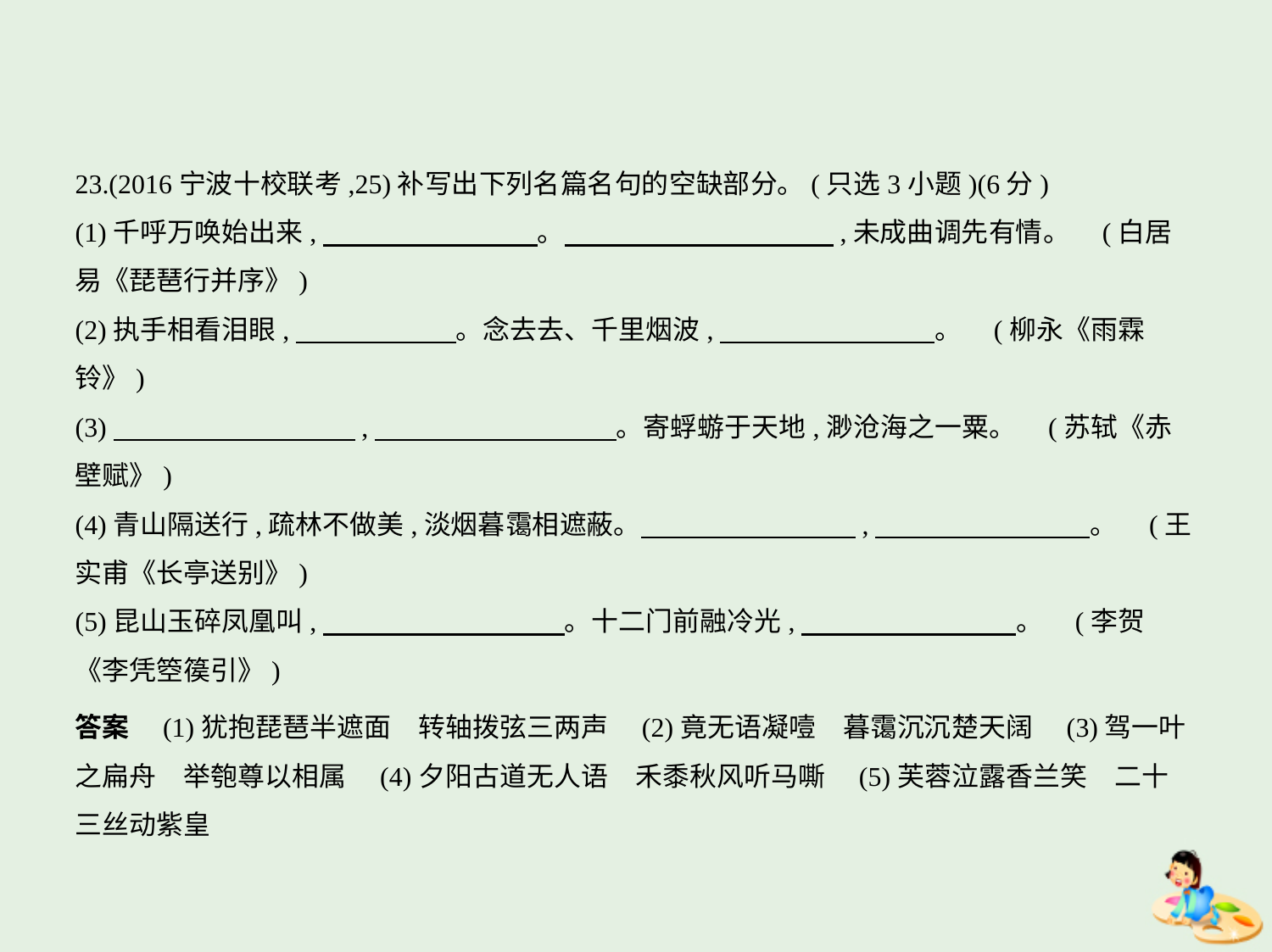

23.(2016宁波十校联考,25)补写出下列名篇名句的空缺部分。(只选3小题)(6分)
(1)千呼万唤始出来,　　　　　　　    。　　　　　　　　　    ,未成曲调先有情。 (白居
易《琵琶行并序》)
(2)执手相看泪眼,　　　　　    。念去去、千里烟波,　　　　　　　    。 (柳永《雨霖
铃》)
(3)　　　　　　　　    ,　　　　　　　　    。寄蜉蝣于天地,渺沧海之一粟。 (苏轼《赤
壁赋》)
(4)青山隔送行,疏林不做美,淡烟暮霭相遮蔽。　　　　　　　    ,　　　　　　　    。 (王
实甫《长亭送别》)
(5)昆山玉碎凤凰叫,　　　　　　　　    。十二门前融冷光,　　　　　　　    。 (李贺
《李凭箜篌引》)
答案　(1)犹抱琵琶半遮面　转轴拨弦三两声　(2)竟无语凝噎　暮霭沉沉楚天阔　(3)驾一叶
之扁舟　举匏尊以相属　(4)夕阳古道无人语　禾黍秋风听马嘶　(5)芙蓉泣露香兰笑　二十
三丝动紫皇